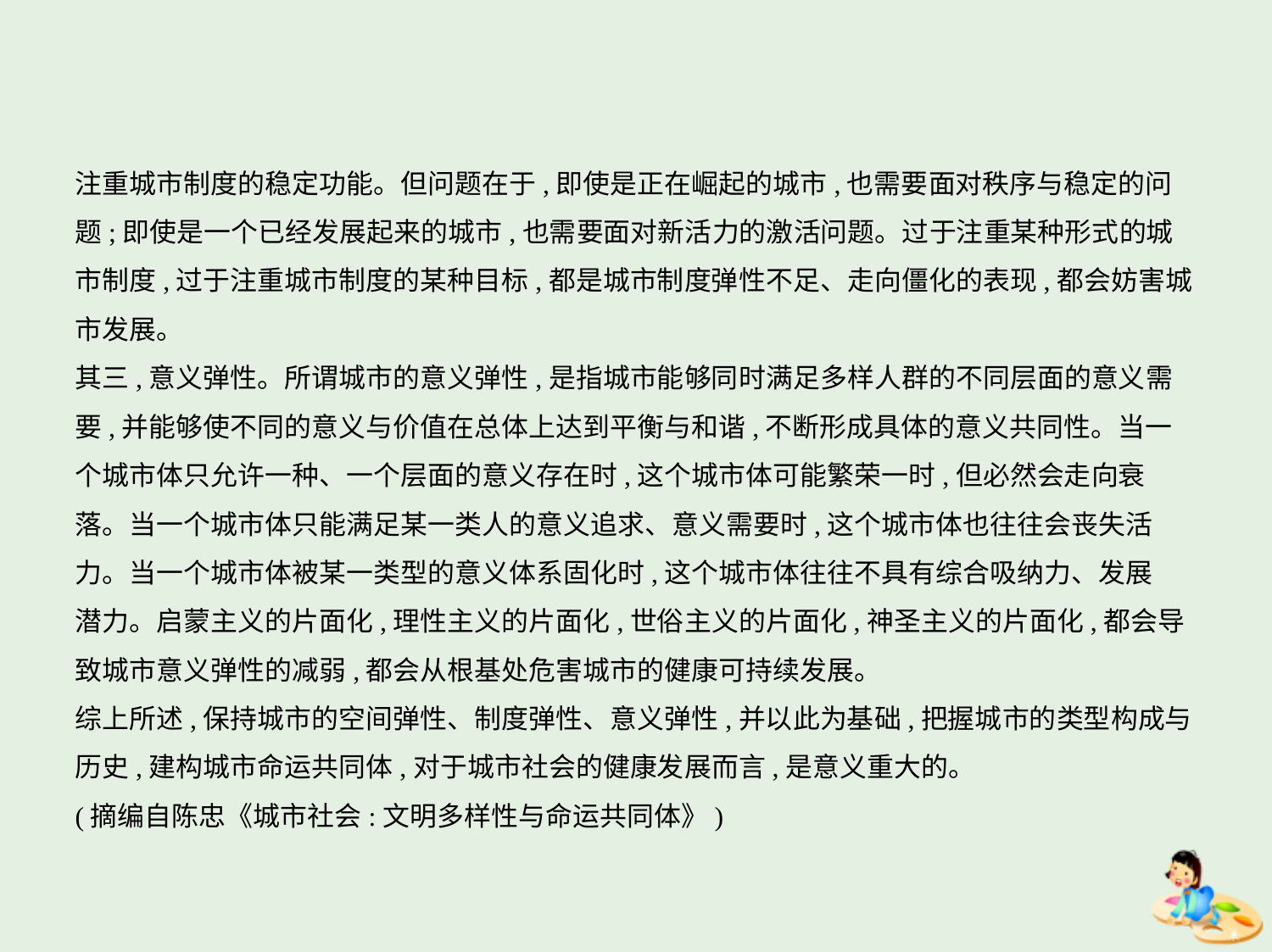

注重城市制度的稳定功能。但问题在于,即使是正在崛起的城市,也需要面对秩序与稳定的问
题;即使是一个已经发展起来的城市,也需要面对新活力的激活问题。过于注重某种形式的城
市制度,过于注重城市制度的某种目标,都是城市制度弹性不足、走向僵化的表现,都会妨害城
市发展。
其三,意义弹性。所谓城市的意义弹性,是指城市能够同时满足多样人群的不同层面的意义需
要,并能够使不同的意义与价值在总体上达到平衡与和谐,不断形成具体的意义共同性。当一
个城市体只允许一种、一个层面的意义存在时,这个城市体可能繁荣一时,但必然会走向衰
落。当一个城市体只能满足某一类人的意义追求、意义需要时,这个城市体也往往会丧失活
力。当一个城市体被某一类型的意义体系固化时,这个城市体往往不具有综合吸纳力、发展
潜力。启蒙主义的片面化,理性主义的片面化,世俗主义的片面化,神圣主义的片面化,都会导
致城市意义弹性的减弱,都会从根基处危害城市的健康可持续发展。
综上所述,保持城市的空间弹性、制度弹性、意义弹性,并以此为基础,把握城市的类型构成与
历史,建构城市命运共同体,对于城市社会的健康发展而言,是意义重大的。
(摘编自陈忠《城市社会:文明多样性与命运共同体》)